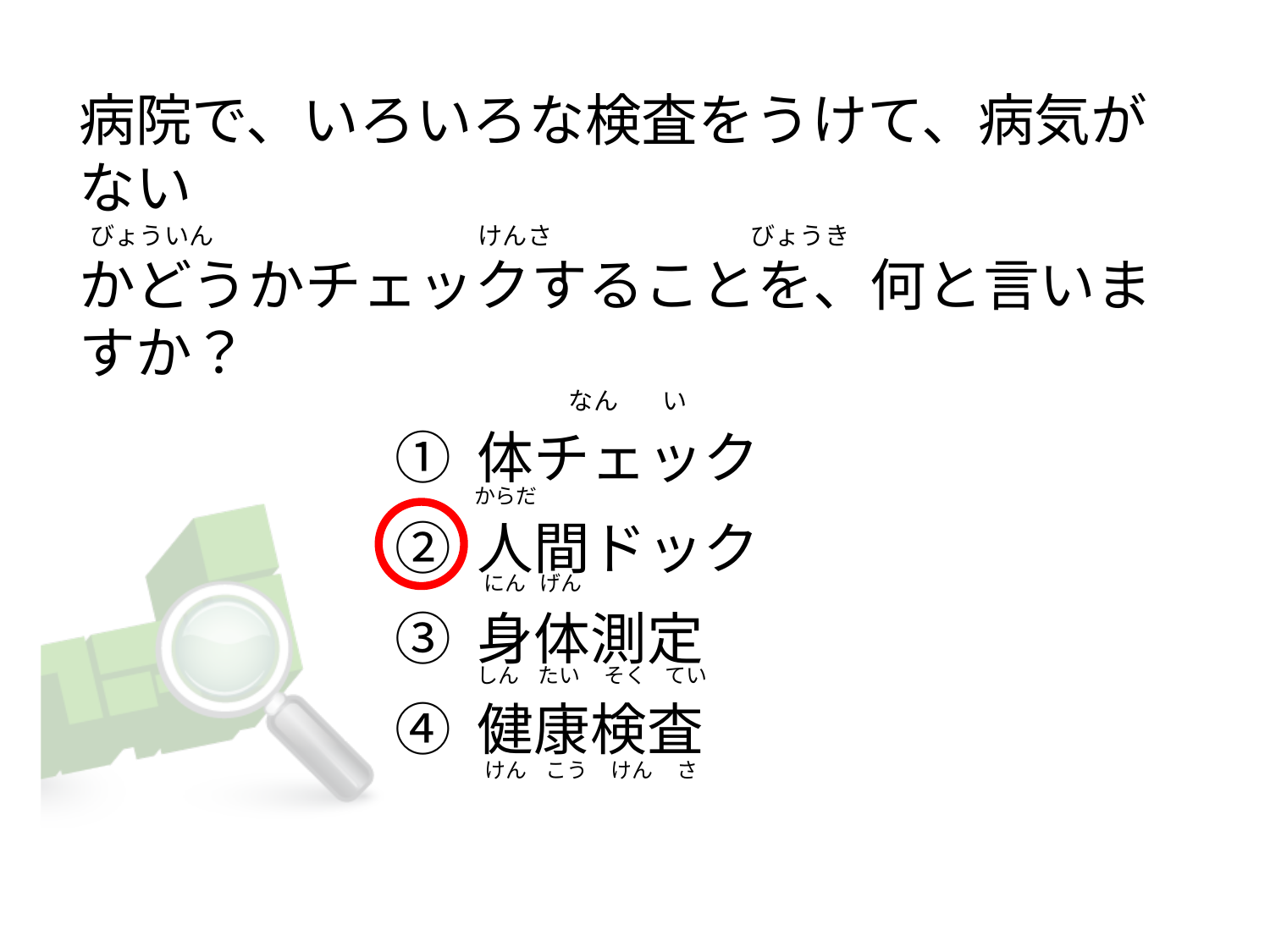

# 病院で、いろいろな検査をうけて、病気がない   びょういん                                                けんさ                                    びょうき かどうかチェックすることを、何と言いますか？                                                                                           なん        い
① 体チェック
② 人間ドック
③ 身体測定
④ 健康検査
からだ

 にん   げん
しん    たい     そく    てい
  けん    こう     けん     さ